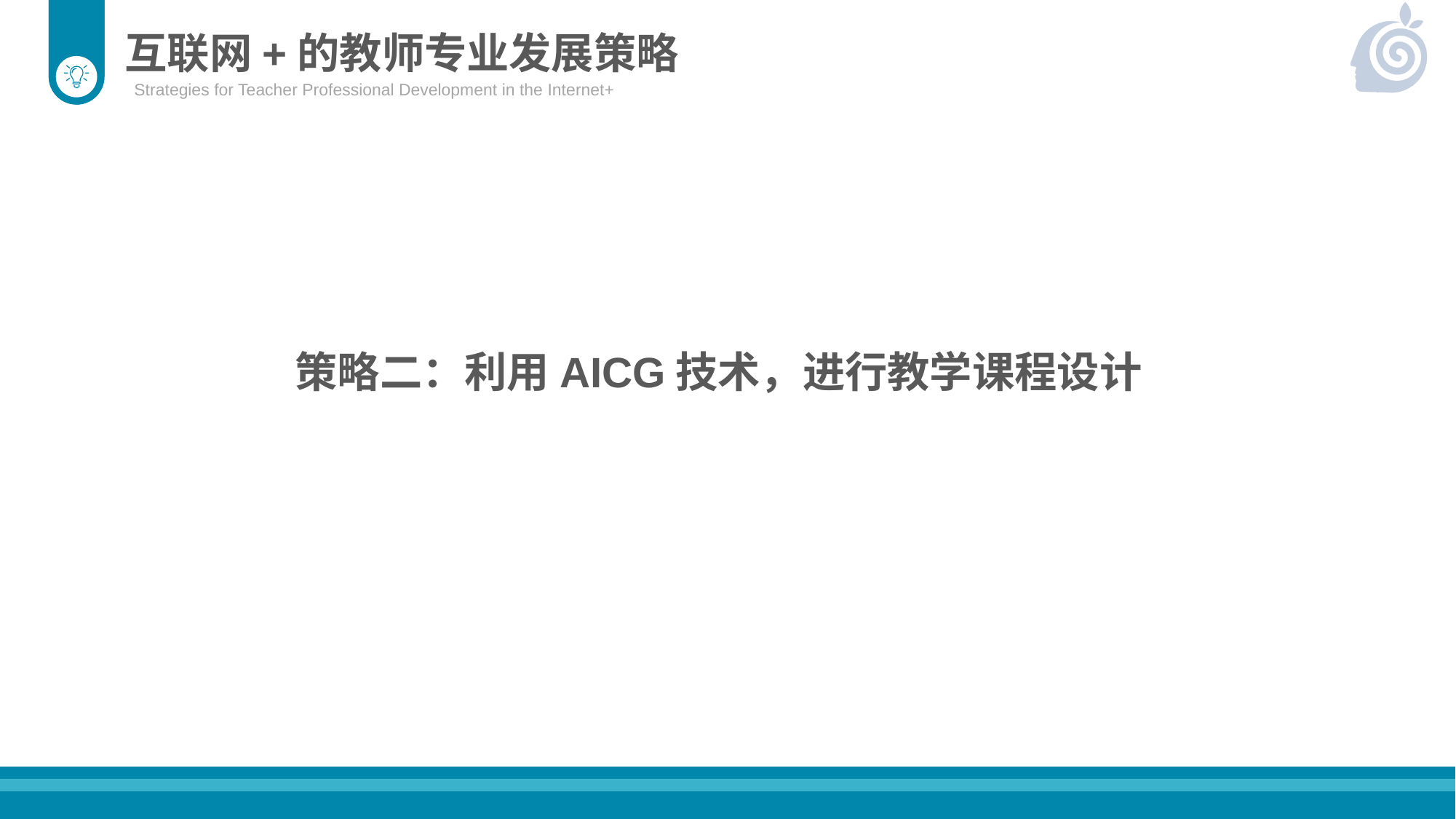

互联网+的教师专业发展策略

Strategies for Teacher Professional Development in the Internet+
策略二：利用AICG技术，进行教学课程设计